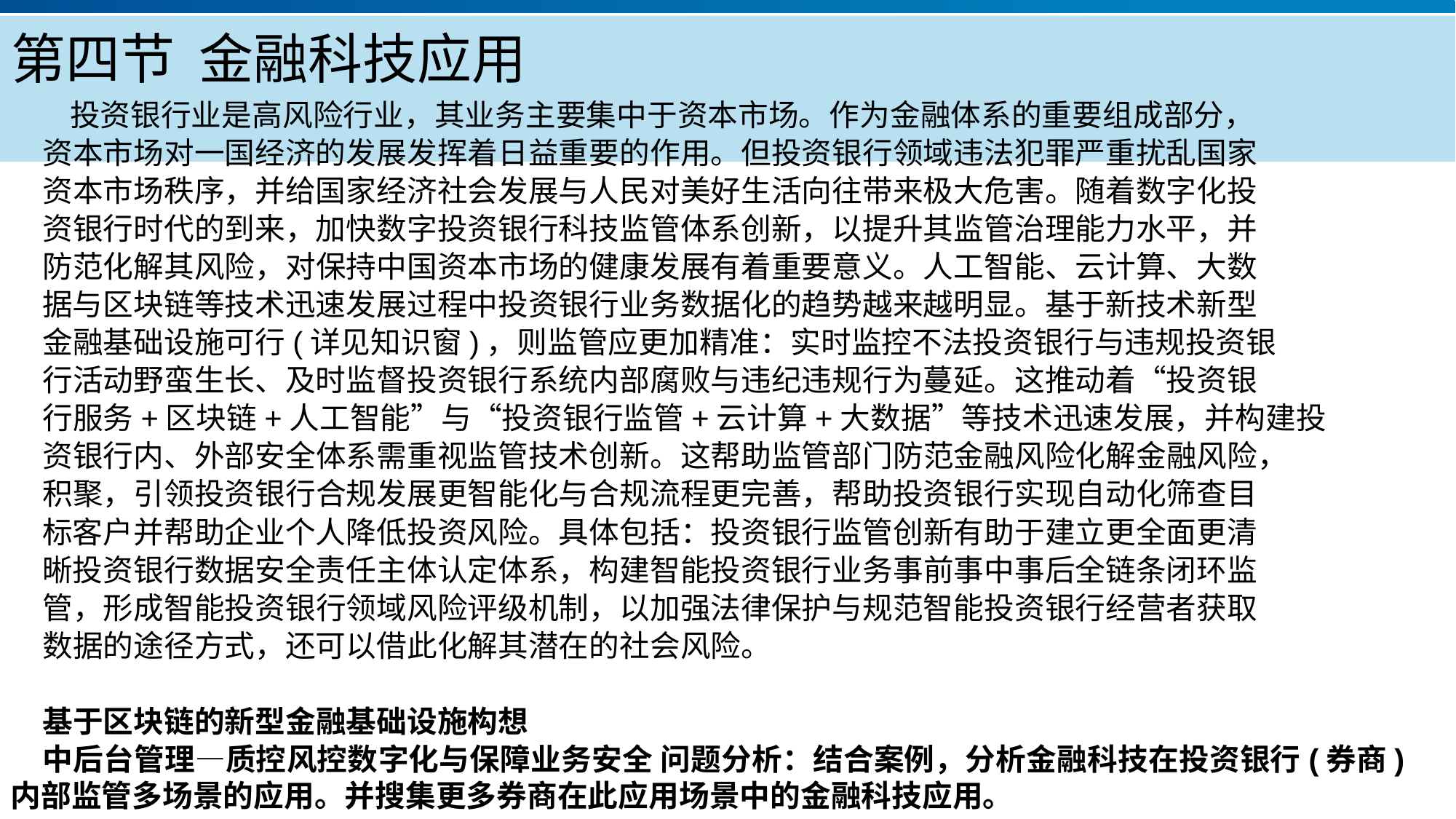

# 第四节  金融科技应用
   投资银行业是高风险行业，其业务主要集中于资本市场。作为金融体系的重要组成部分，
资本市场对一国经济的发展发挥着日益重要的作用。但投资银行领域违法犯罪严重扰乱国家
资本市场秩序，并给国家经济社会发展与人民对美好生活向往带来极大危害。随着数字化投
资银行时代的到来，加快数字投资银行科技监管体系创新，以提升其监管治理能力水平，并
防范化解其风险，对保持中国资本市场的健康发展有着重要意义。人工智能、云计算、大数
据与区块链等技术迅速发展过程中投资银行业务数据化的趋势越来越明显。基于新技术新型
金融基础设施可行(详见知识窗)，则监管应更加精准：实时监控不法投资银行与违规投资银
行活动野蛮生长、及时监督投资银行系统内部腐败与违纪违规行为蔓延。这推动着“投资银
行服务+区块链+人工智能”与“投资银行监管+云计算+大数据”等技术迅速发展，并构建投
资银行内、外部安全体系需重视监管技术创新。这帮助监管部门防范金融风险化解金融风险，
积聚，引领投资银行合规发展更智能化与合规流程更完善，帮助投资银行实现自动化筛查目
标客户并帮助企业个人降低投资风险。具体包括：投资银行监管创新有助于建立更全面更清
晰投资银行数据安全责任主体认定体系，构建智能投资银行业务事前事中事后全链条闭环监
管，形成智能投资银行领域风险评级机制，以加强法律保护与规范智能投资银行经营者获取
数据的途径方式，还可以借此化解其潜在的社会风险。

基于区块链的新型金融基础设施构想
中后台管理—质控风控数字化与保障业务安全 问题分析：结合案例，分析金融科技在投资银行(券商)内部监管多场景的应用。并搜集更多券商在此应用场景中的金融科技应用。